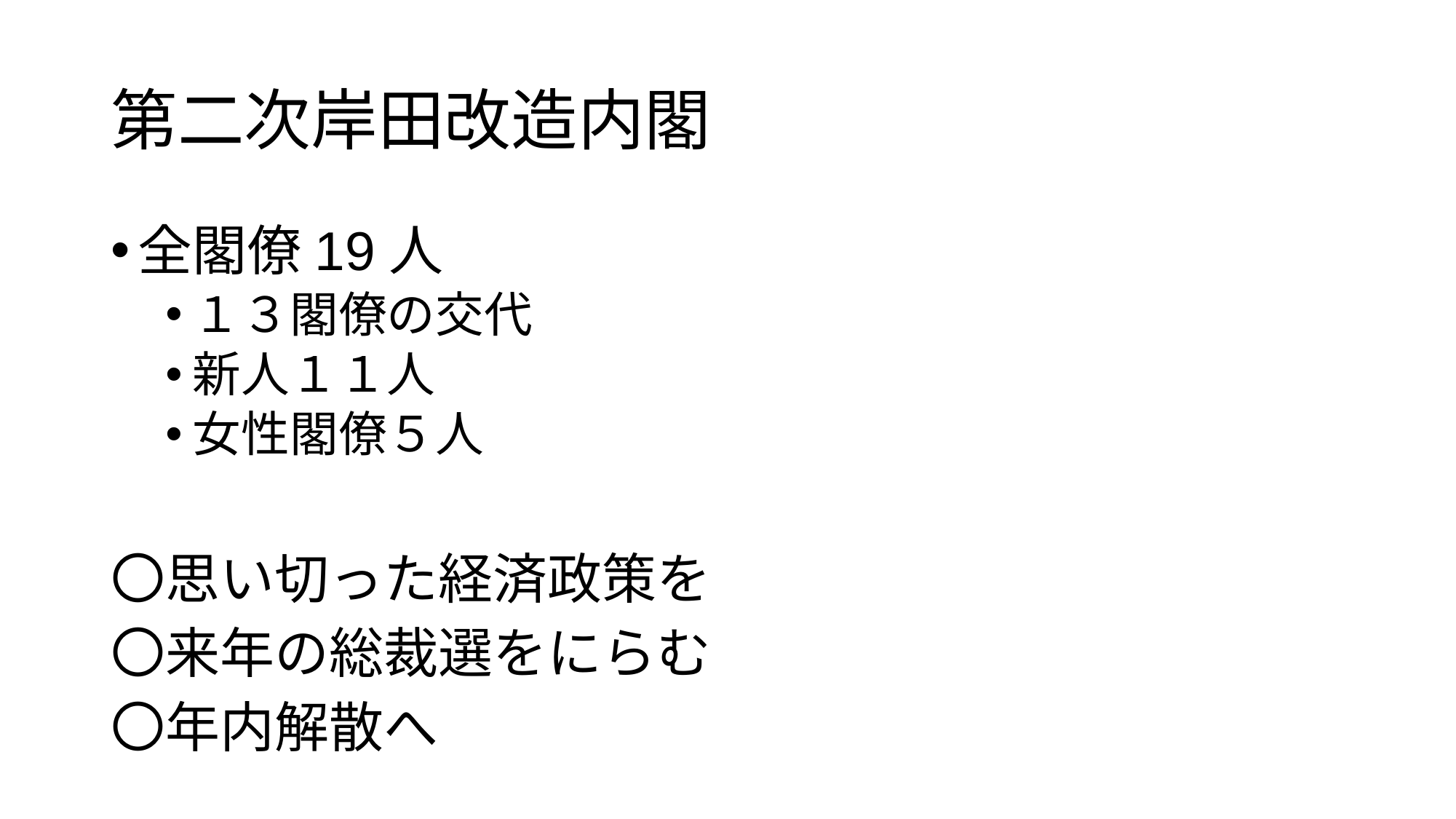

# 第二次岸田改造内閣
全閣僚19人
１３閣僚の交代
新人１１人
女性閣僚５人

〇思い切った経済政策を
〇来年の総裁選をにらむ
〇年内解散へ